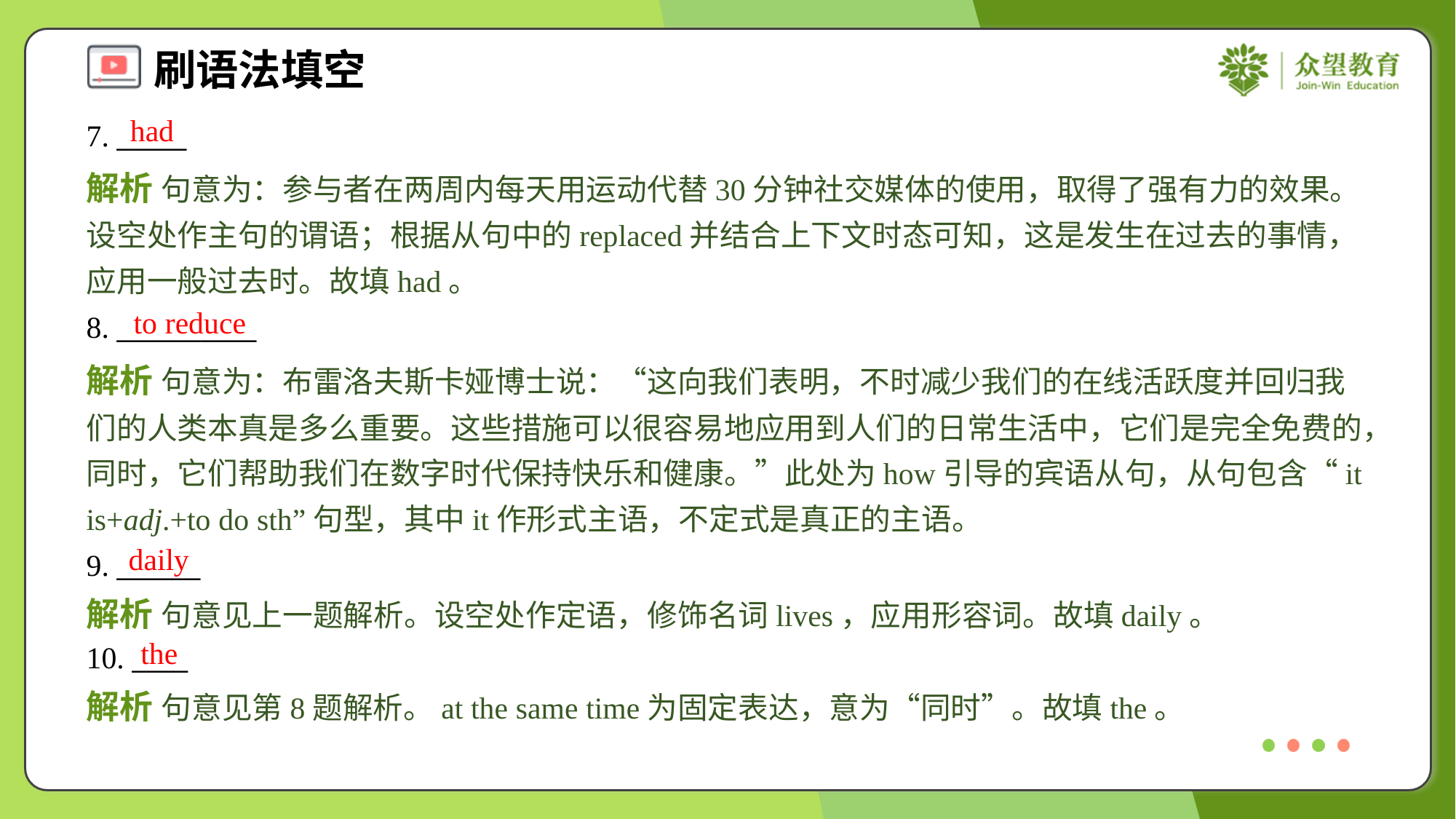

had
7. _____
解析 句意为：参与者在两周内每天用运动代替30分钟社交媒体的使用，取得了强有力的效果。设空处作主句的谓语；根据从句中的replaced并结合上下文时态可知，这是发生在过去的事情，应用一般过去时。故填had。
to reduce
8. __________
解析 句意为：布雷洛夫斯卡娅博士说：“这向我们表明，不时减少我们的在线活跃度并回归我们的人类本真是多么重要。这些措施可以很容易地应用到人们的日常生活中，它们是完全免费的，同时，它们帮助我们在数字时代保持快乐和健康。”此处为how引导的宾语从句，从句包含“it is+adj.+to do sth”句型，其中it作形式主语，不定式是真正的主语。
daily
9. ______
解析 句意见上一题解析。设空处作定语，修饰名词lives，应用形容词。故填daily。
the
10. ____
解析 句意见第8题解析。at the same time为固定表达，意为“同时”。故填the。